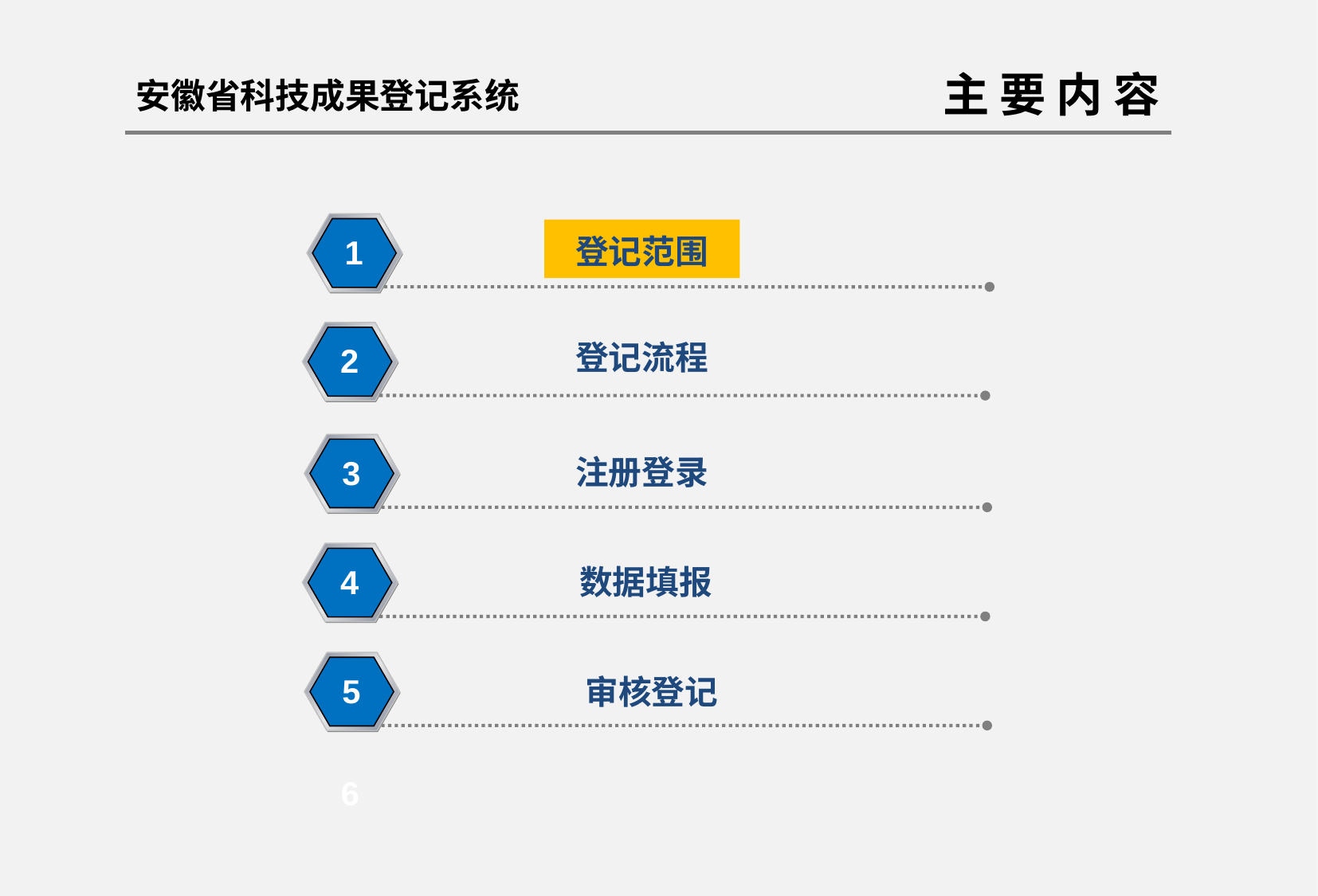

安徽省科技成果登记系统
主 要 内 容

登记范围
1

登记流程
2

注册登录

3

4

数据填报

5

审核登记
6

3